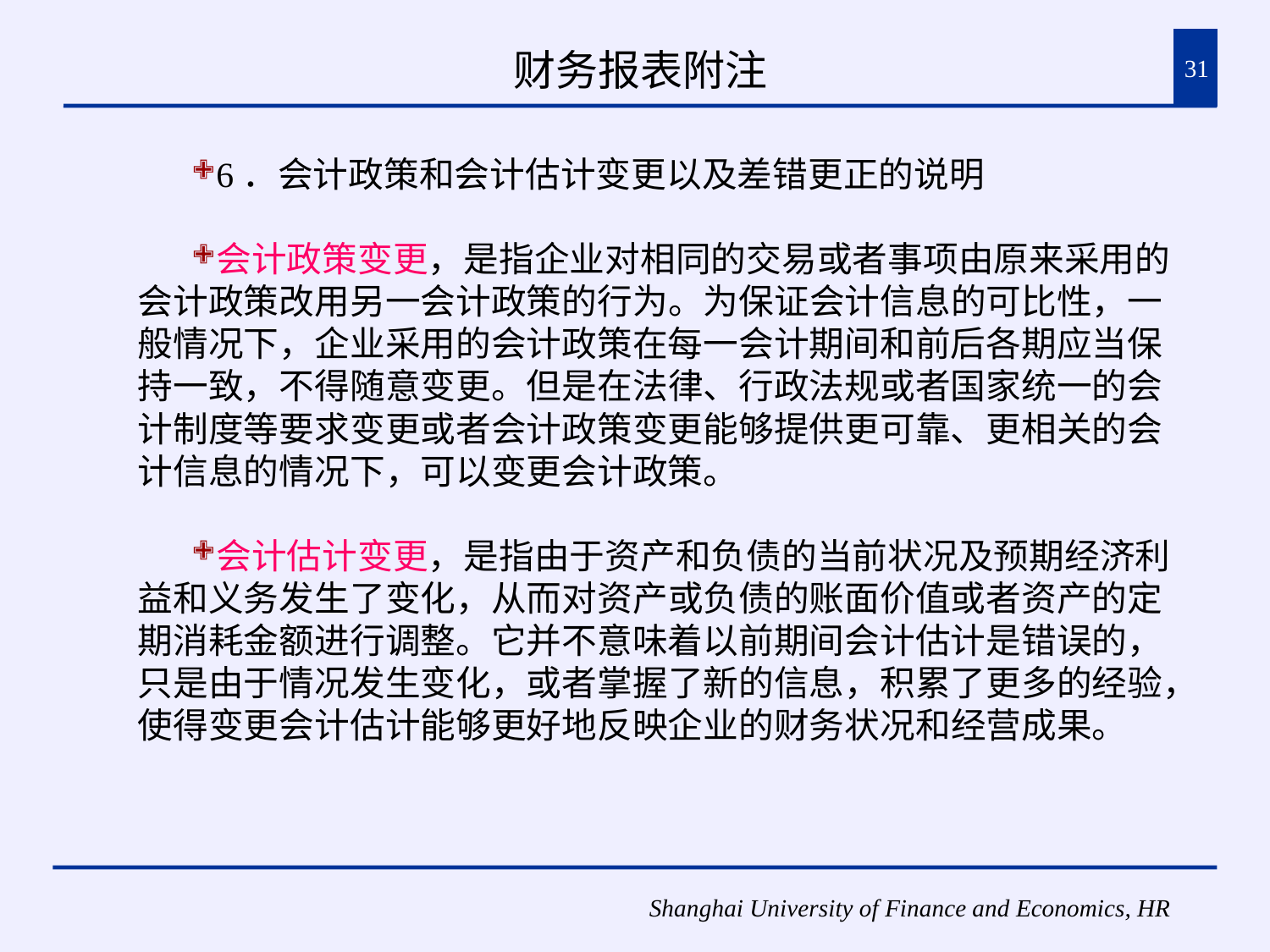

# 财务报表附注
31
6．会计政策和会计估计变更以及差错更正的说明

会计政策变更，是指企业对相同的交易或者事项由原来采用的会计政策改用另一会计政策的行为。为保证会计信息的可比性，一般情况下，企业采用的会计政策在每一会计期间和前后各期应当保持一致，不得随意变更。但是在法律、行政法规或者国家统一的会计制度等要求变更或者会计政策变更能够提供更可靠、更相关的会计信息的情况下，可以变更会计政策。

会计估计变更，是指由于资产和负债的当前状况及预期经济利益和义务发生了变化，从而对资产或负债的账面价值或者资产的定期消耗金额进行调整。它并不意味着以前期间会计估计是错误的，只是由于情况发生变化，或者掌握了新的信息，积累了更多的经验，使得变更会计估计能够更好地反映企业的财务状况和经营成果。